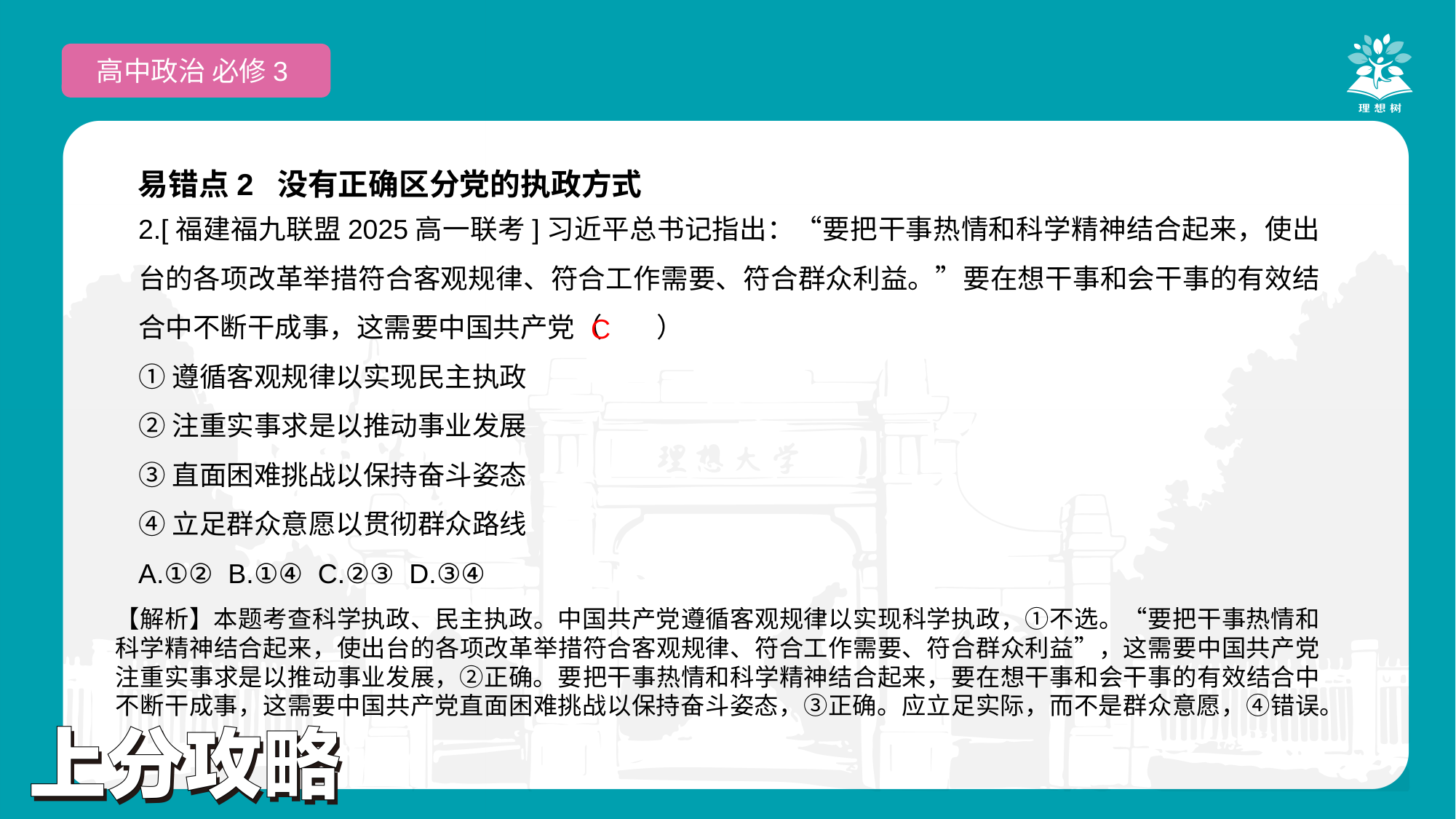

高中政治 必修3
易错点2  没有正确区分党的执政方式
2.[福建福九联盟2025高一联考]习近平总书记指出：“要把干事热情和科学精神结合起来，使出台的各项改革举措符合客观规律、符合工作需要、符合群众利益。”要在想干事和会干事的有效结合中不断干成事，这需要中国共产党（　　）
①遵循客观规律以实现民主执政
②注重实事求是以推动事业发展
③直面困难挑战以保持奋斗姿态
④立足群众意愿以贯彻群众路线
A.①②  B.①④  C.②③  D.③④
C
【解析】本题考查科学执政、民主执政。中国共产党遵循客观规律以实现科学执政，①不选。“要把干事热情和科学精神结合起来，使出台的各项改革举措符合客观规律、符合工作需要、符合群众利益”，这需要中国共产党注重实事求是以推动事业发展，②正确。要把干事热情和科学精神结合起来，要在想干事和会干事的有效结合中不断干成事，这需要中国共产党直面困难挑战以保持奋斗姿态，③正确。应立足实际，而不是群众意愿，④错误。